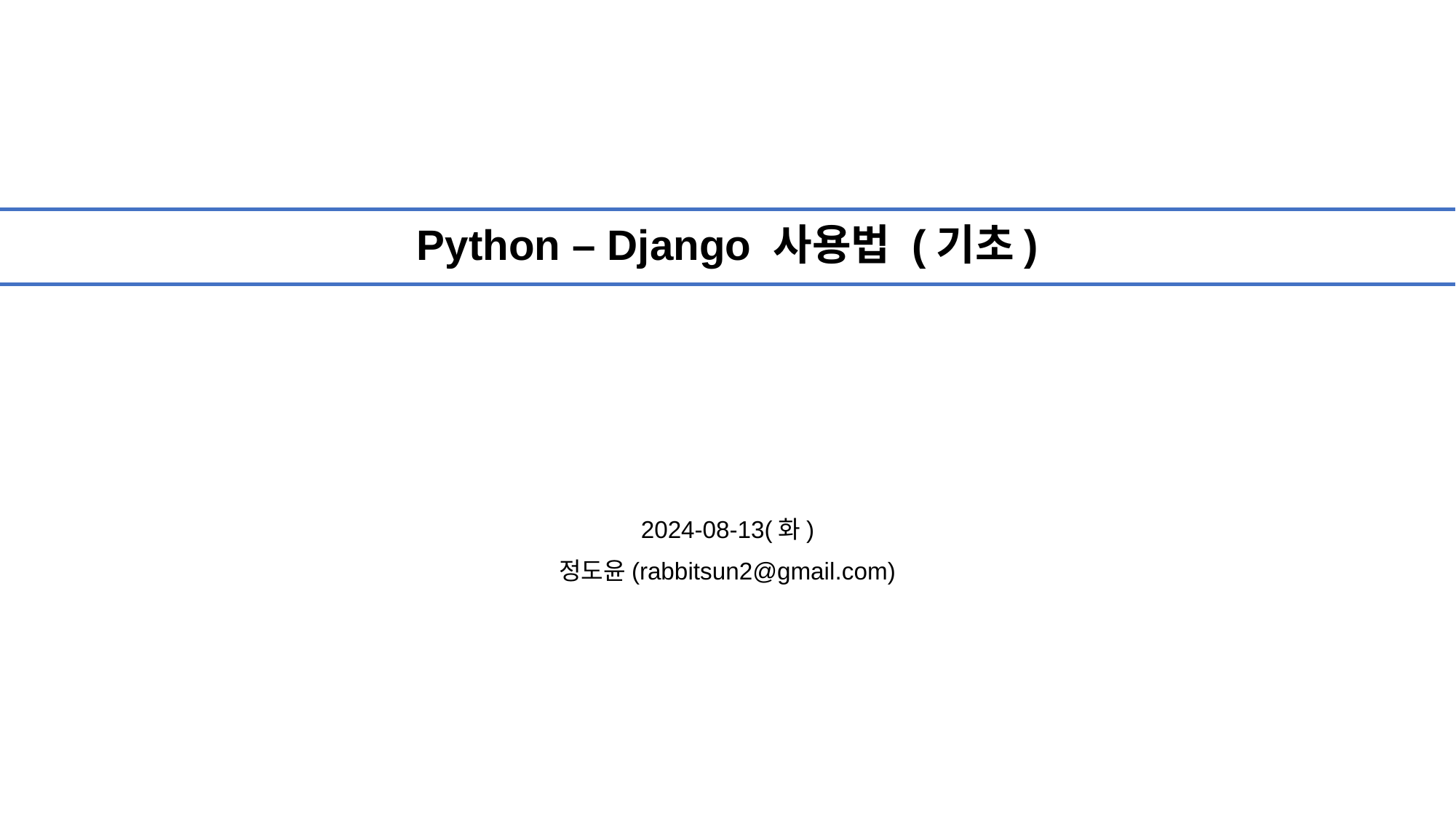

# Python – Django 사용법 (기초)
2024-08-13(화)
정도윤(rabbitsun2@gmail.com)